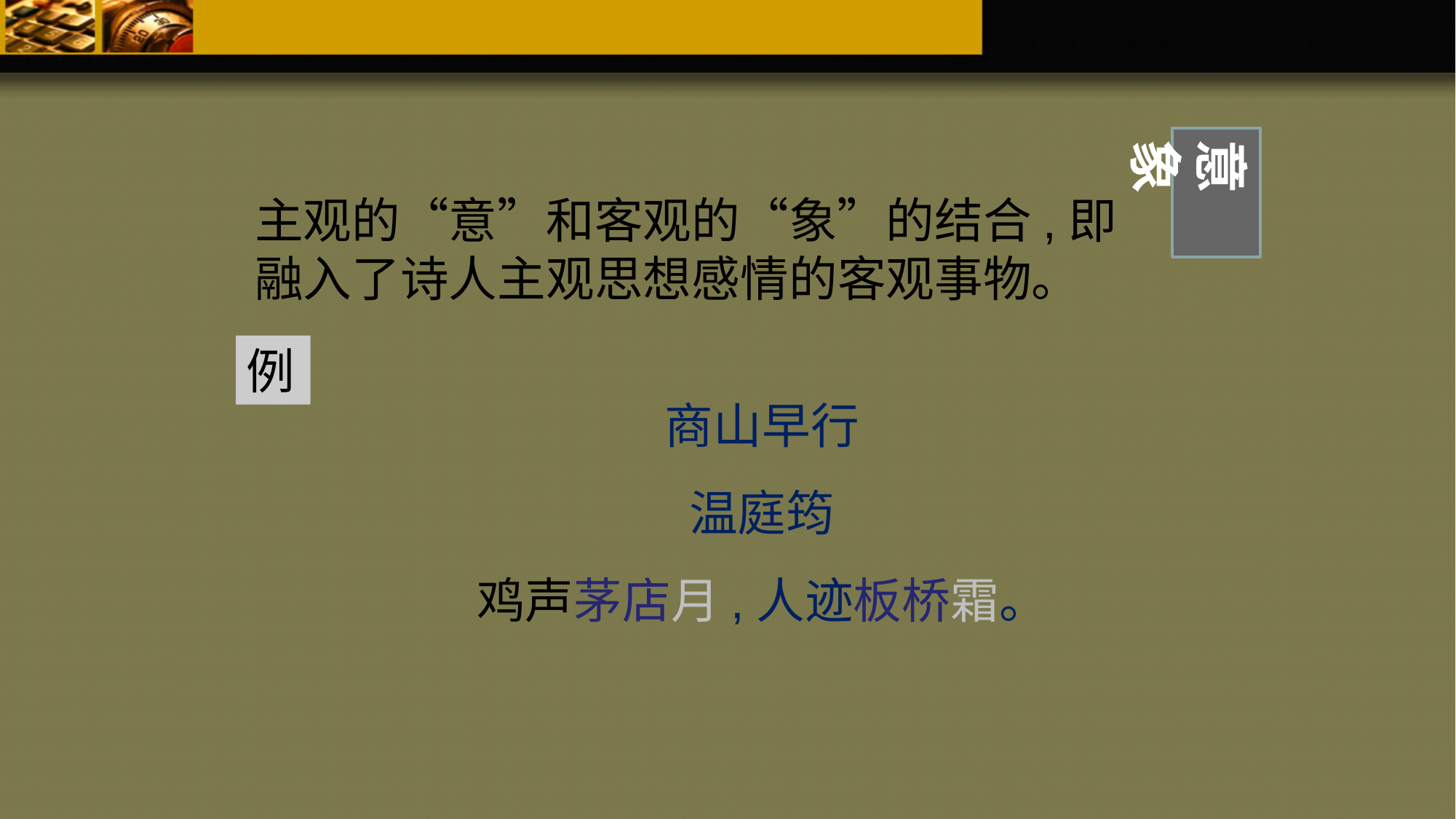

意象
主观的“意”和客观的“象”的结合,即融入了诗人主观思想感情的客观事物。
例
商山早行
温庭筠
鸡声茅店月,人迹板桥霜。